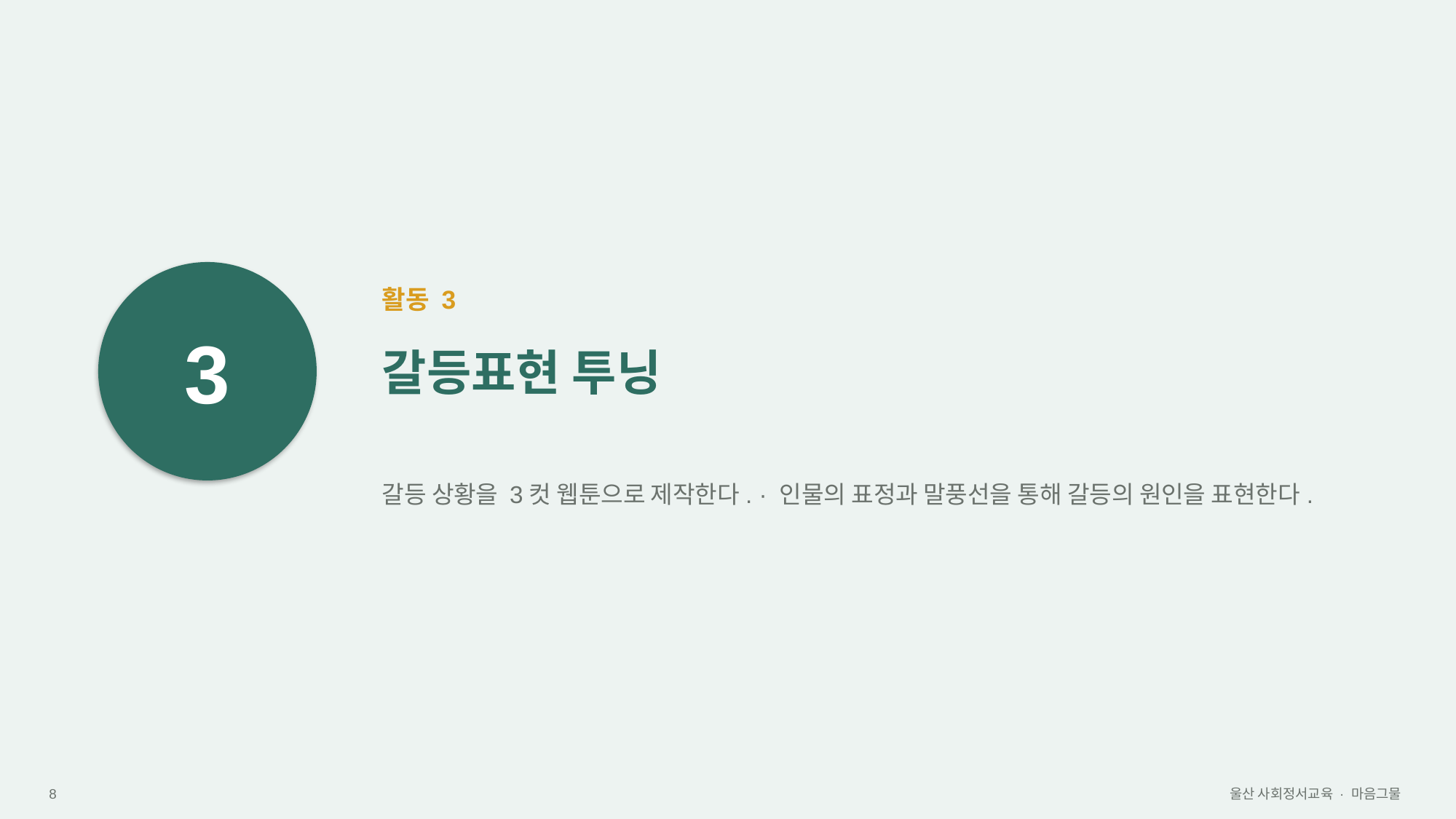

3
활동 3
갈등표현 투닝
갈등 상황을 3컷 웹툰으로 제작한다. · 인물의 표정과 말풍선을 통해 갈등의 원인을 표현한다.
8
울산 사회정서교육 · 마음그물